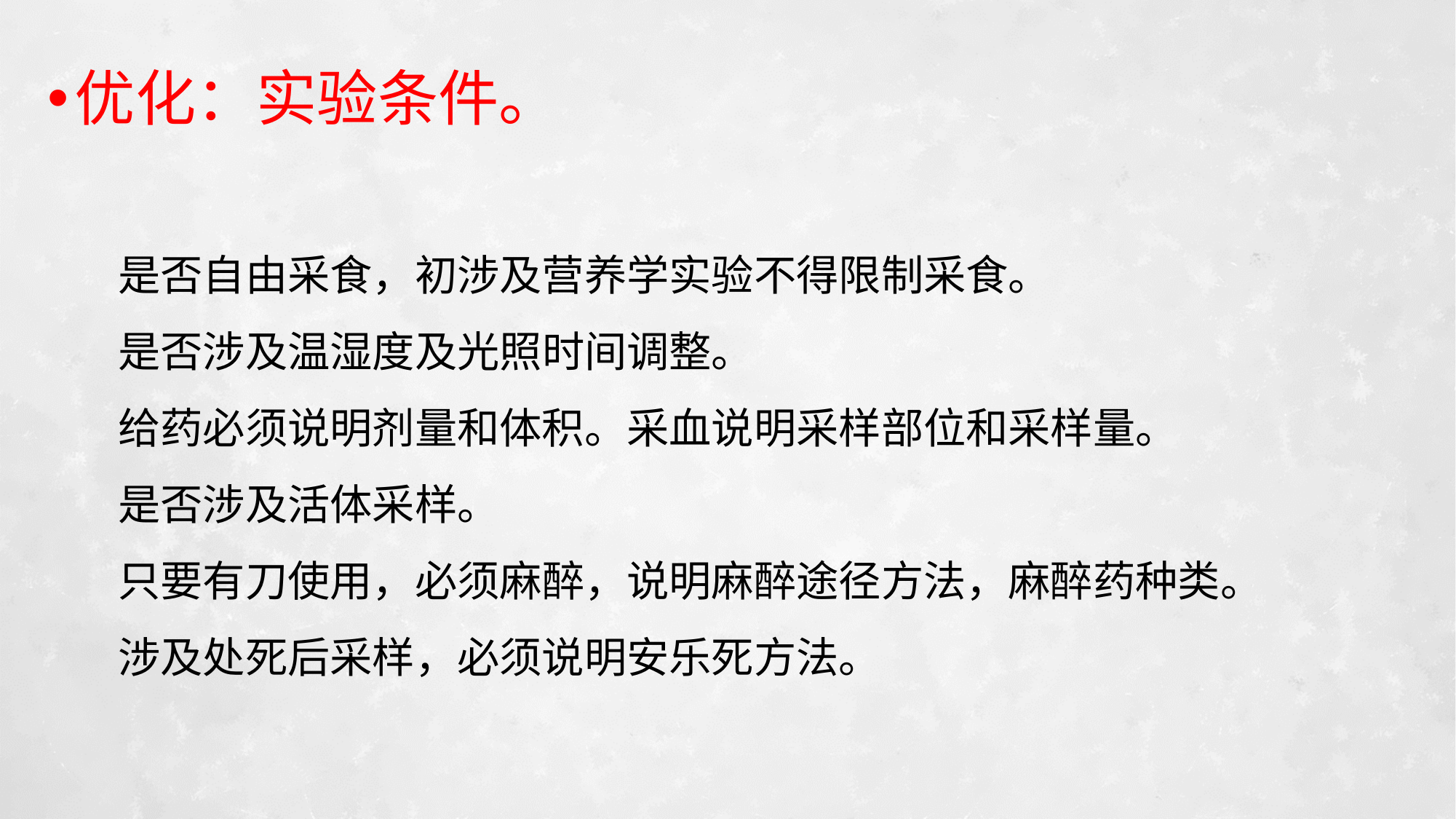

优化：实验条件。

是否自由采食，初涉及营养学实验不得限制采食。
是否涉及温湿度及光照时间调整。
给药必须说明剂量和体积。采血说明采样部位和采样量。
是否涉及活体采样。
只要有刀使用，必须麻醉，说明麻醉途径方法，麻醉药种类。
涉及处死后采样，必须说明安乐死方法。